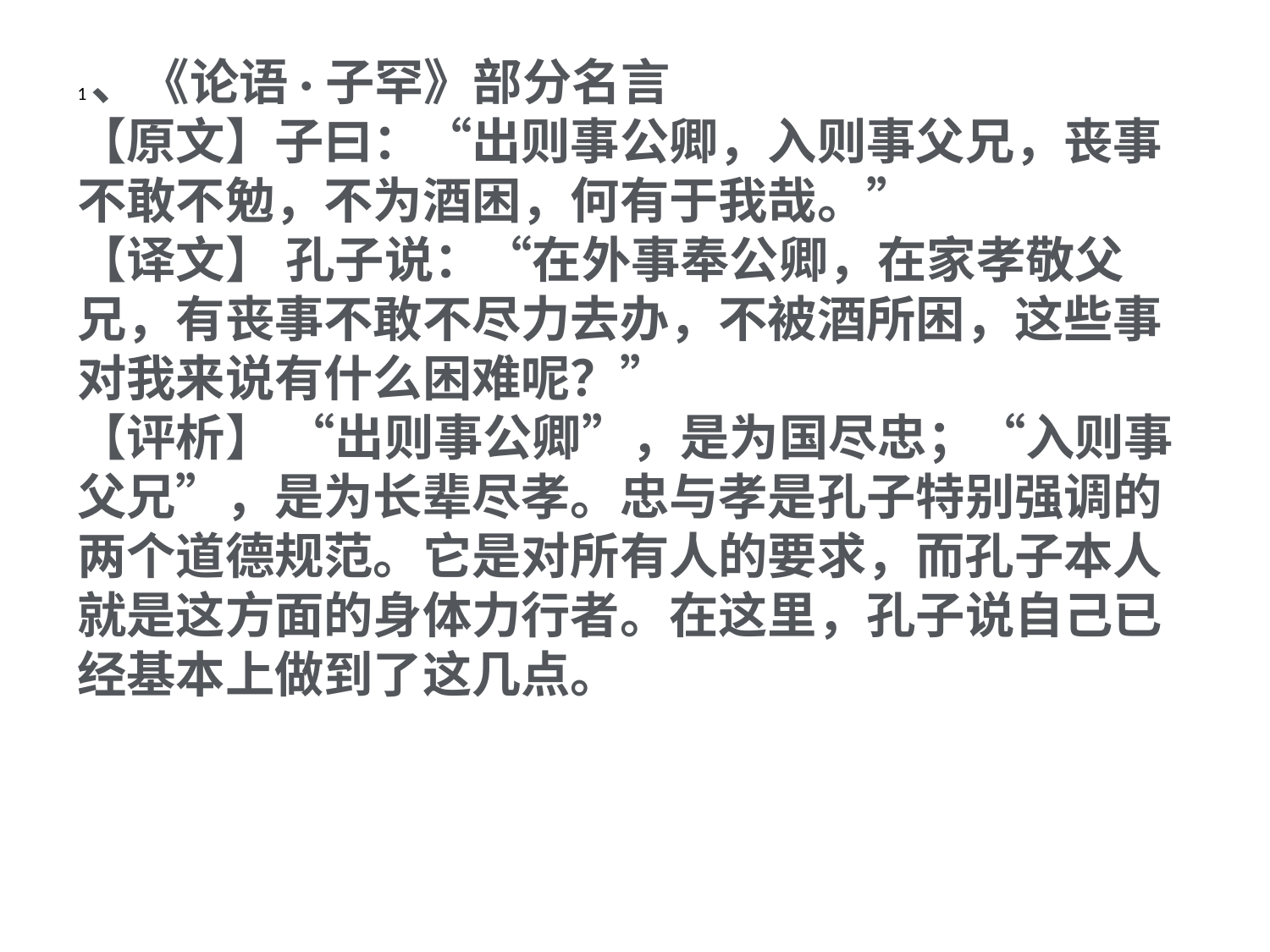

1、《论语·子罕》部分名言【原文】子曰：“出则事公卿，入则事父兄，丧事不敢不勉，不为酒困，何有于我哉。”【译文】 孔子说：“在外事奉公卿，在家孝敬父兄，有丧事不敢不尽力去办，不被酒所困，这些事对我来说有什么困难呢？”【评析】 “出则事公卿”，是为国尽忠；“入则事父兄”，是为长辈尽孝。忠与孝是孔子特别强调的两个道德规范。它是对所有人的要求，而孔子本人就是这方面的身体力行者。在这里，孔子说自己已经基本上做到了这几点。